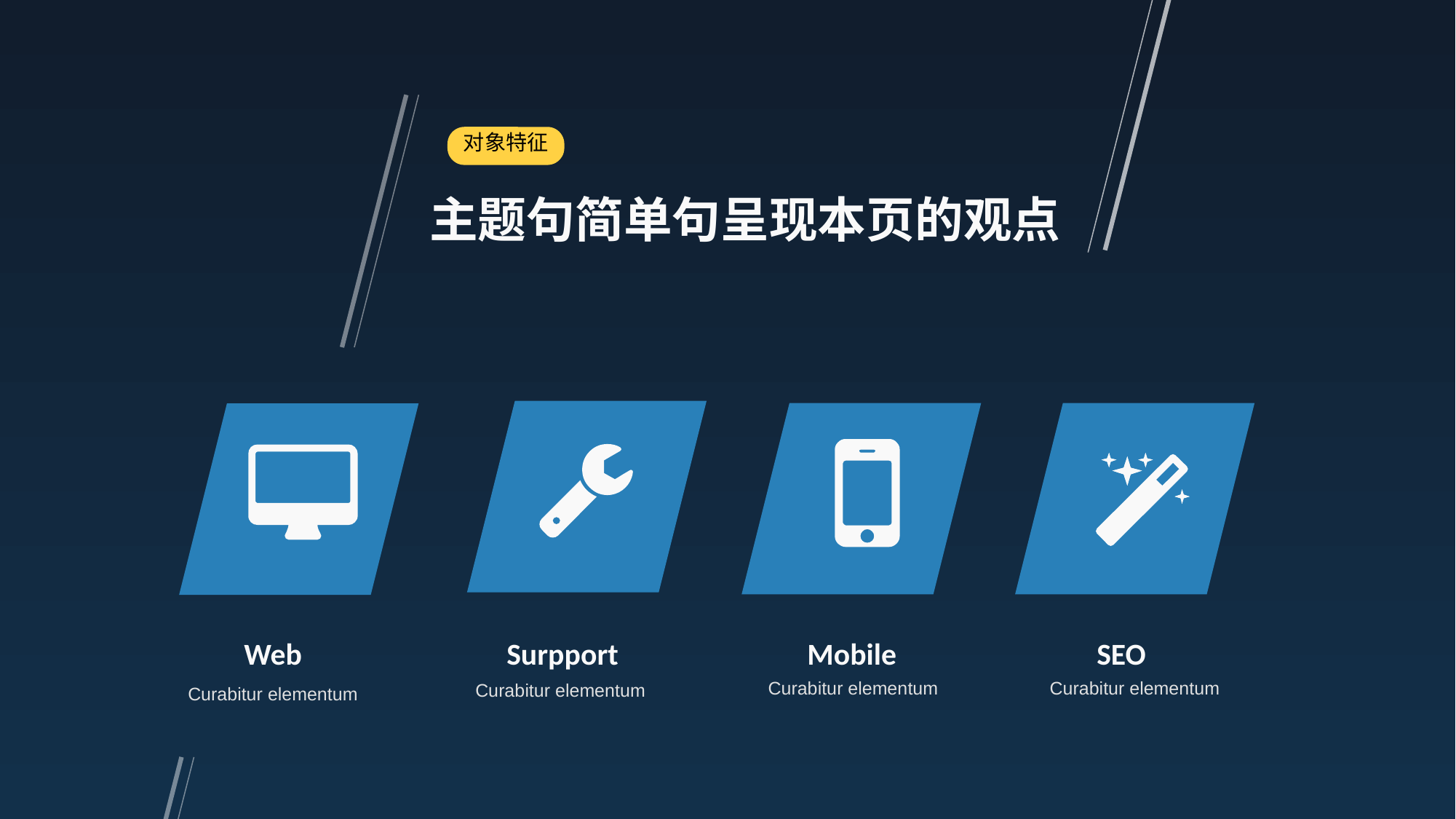

对象特征

主题句简单句呈现本页的观点

Web
Surpport
Mobile
SEO
Curabitur elementum
Curabitur elementum
Curabitur elementum
Curabitur elementum